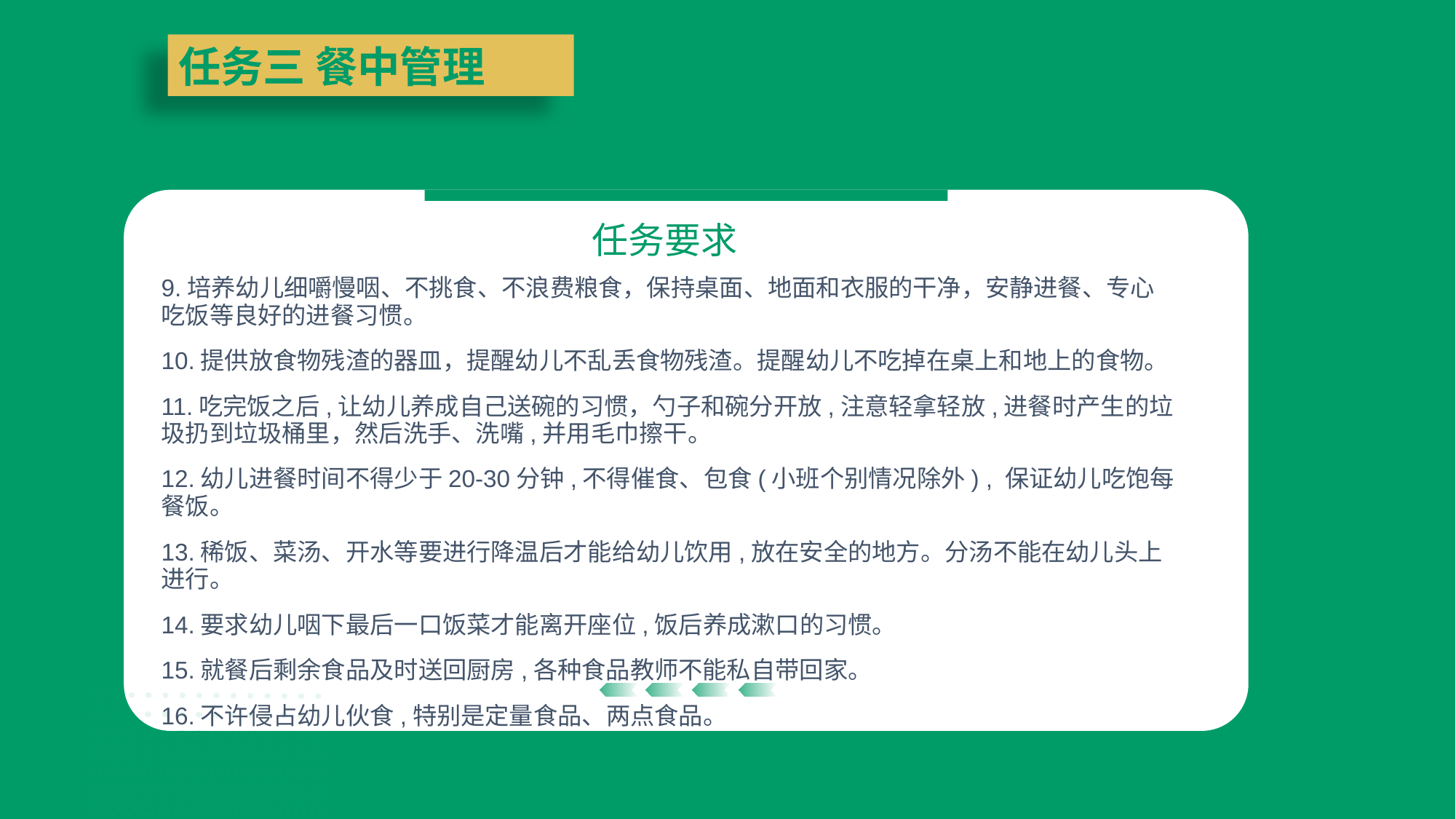

任务三 餐中管理

任务要求

9.培养幼儿细嚼慢咽、不挑食、不浪费粮食，保持桌面、地面和衣服的干净，安静进餐、专心吃饭等良好的进餐习惯。
10.提供放食物残渣的器皿，提醒幼儿不乱丢食物残渣。提醒幼儿不吃掉在桌上和地上的食物。
11.吃完饭之后,让幼儿养成自己送碗的习惯，勺子和碗分开放,注意轻拿轻放,进餐时产生的垃圾扔到垃圾桶里，然后洗手、洗嘴,并用毛巾擦干。
12.幼儿进餐时间不得少于20-30分钟,不得催食、包食(小班个别情况除外) , 保证幼儿吃饱每餐饭。
13.稀饭、菜汤、开水等要进行降温后才能给幼儿饮用,放在安全的地方。分汤不能在幼儿头上进行。
14.要求幼儿咽下最后一口饭菜才能离开座位,饭后养成漱口的习惯。
15.就餐后剩余食品及时送回厨房,各种食品教师不能私自带回家。
16.不许侵占幼儿伙食,特别是定量食品、两点食品。
|  |  |
| --- | --- |
|  |  |
|  |  |
| --- | --- |
|  |  |
|  |  |
| --- | --- |
|  |  |
|  |  |
| --- | --- |
|  |  |
|  |  |
| --- | --- |
|  |  |
|  |  |
| --- | --- |
|  |  |
|  |  |
| --- | --- |
|  |  |
|  |  |
| --- | --- |
|  |  |